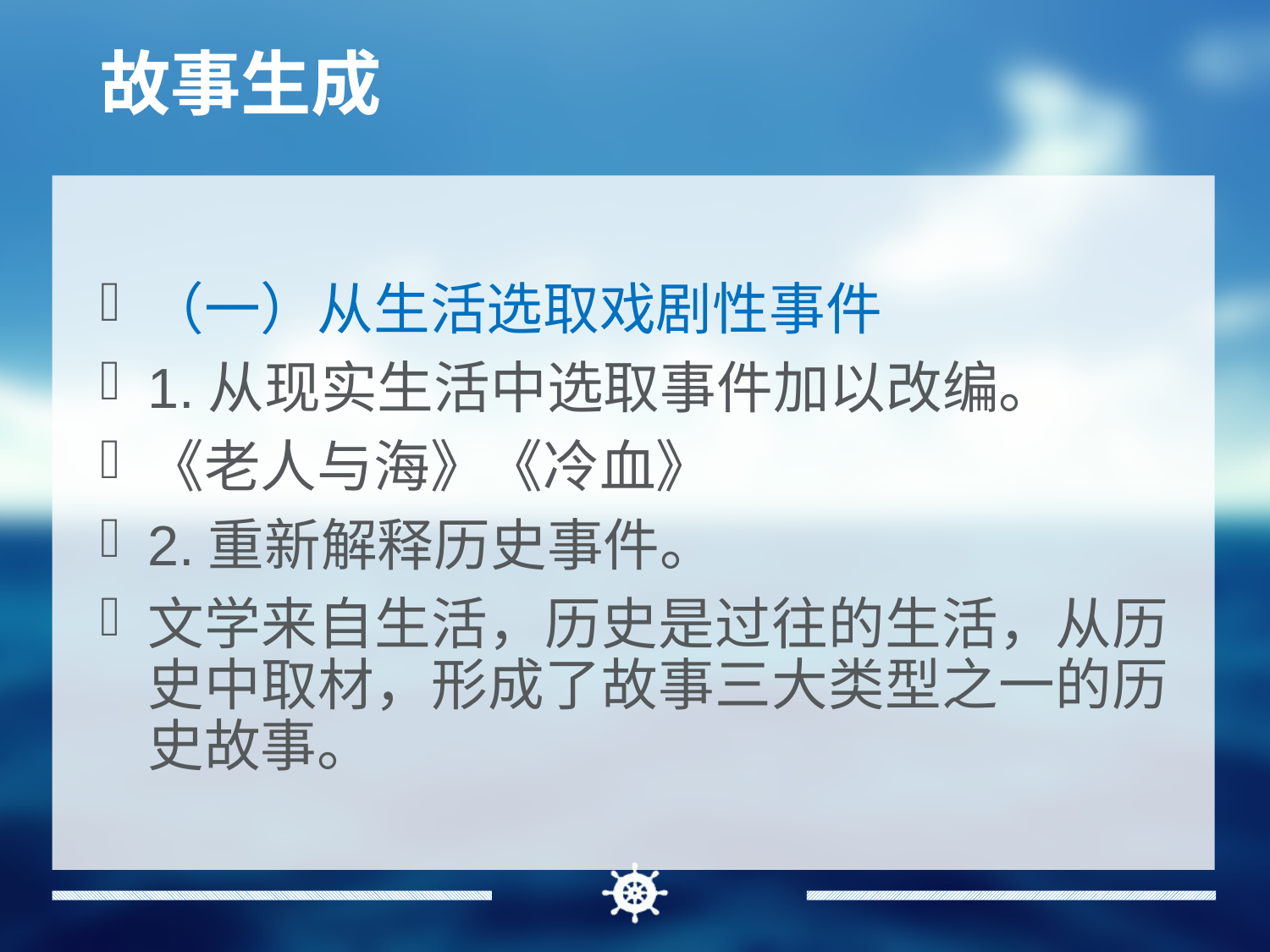

# 故事生成

（一）从生活选取戏剧性事件
1.从现实生活中选取事件加以改编。
《老人与海》《冷血》
2.重新解释历史事件。
文学来自生活，历史是过往的生活，从历史中取材，形成了故事三大类型之一的历史故事。